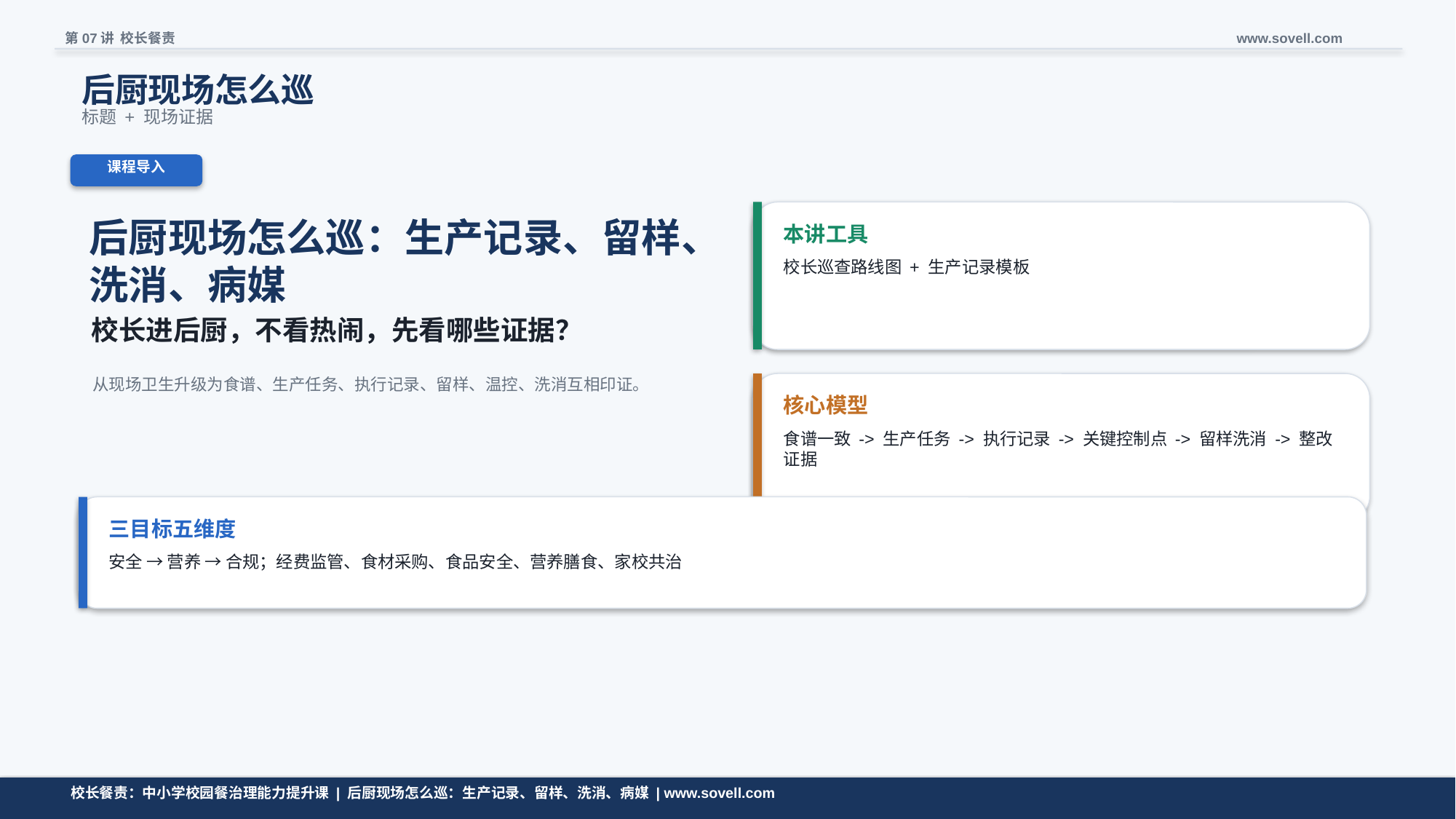

第07讲  校长餐责
www.sovell.com

后厨现场怎么巡
标题 + 现场证据

课程导入

后厨现场怎么巡：生产记录、留样、洗消、病媒
本讲工具
校长巡查路线图 + 生产记录模板
校长进后厨，不看热闹，先看哪些证据？
从现场卫生升级为食谱、生产任务、执行记录、留样、温控、洗消互相印证。

核心模型
食谱一致 -> 生产任务 -> 执行记录 -> 关键控制点 -> 留样洗消 -> 整改证据

三目标五维度
安全 → 营养 → 合规；经费监管、食材采购、食品安全、营养膳食、家校共治

校长餐责：中小学校园餐治理能力提升课 | 后厨现场怎么巡：生产记录、留样、洗消、病媒 | www.sovell.com
校长餐责：中小学校园餐治理能力提升课 | 后厨现场怎么巡：生产记录、留样、洗消、病媒 | www.sovell.com